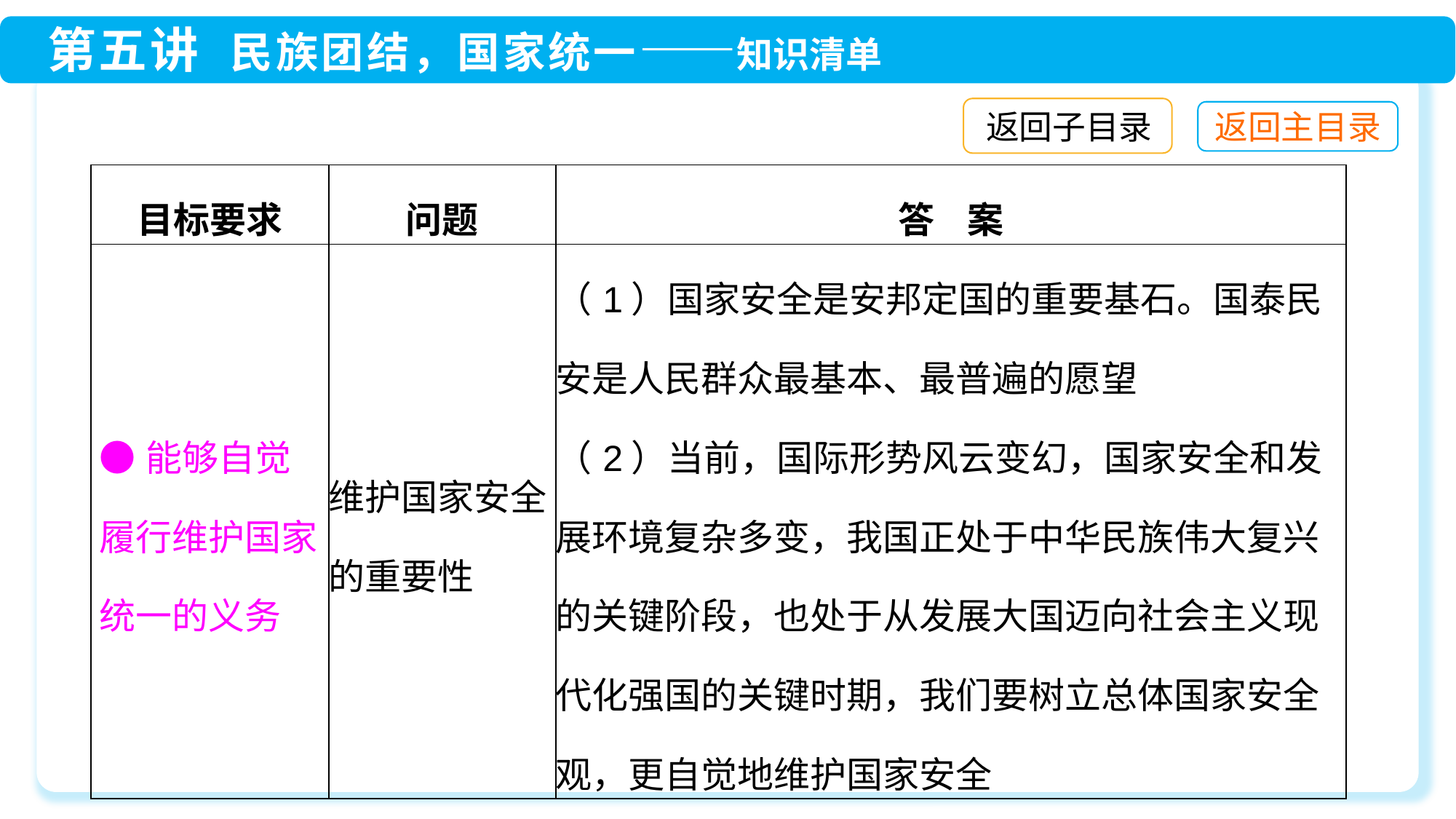

返回子目录
| 目标要求 | 问题 | 答 案 |
| --- | --- | --- |
| ●能够自觉履行维护国家统一的义务 | 维护国家安全的重要性 | （1）国家安全是安邦定国的重要基石。国泰民安是人民群众最基本、最普遍的愿望 （2）当前，国际形势风云变幻，国家安全和发展环境复杂多变，我国正处于中华民族伟大复兴的关键阶段，也处于从发展大国迈向社会主义现代化强国的关键时期，我们要树立总体国家安全观，更自觉地维护国家安全 |